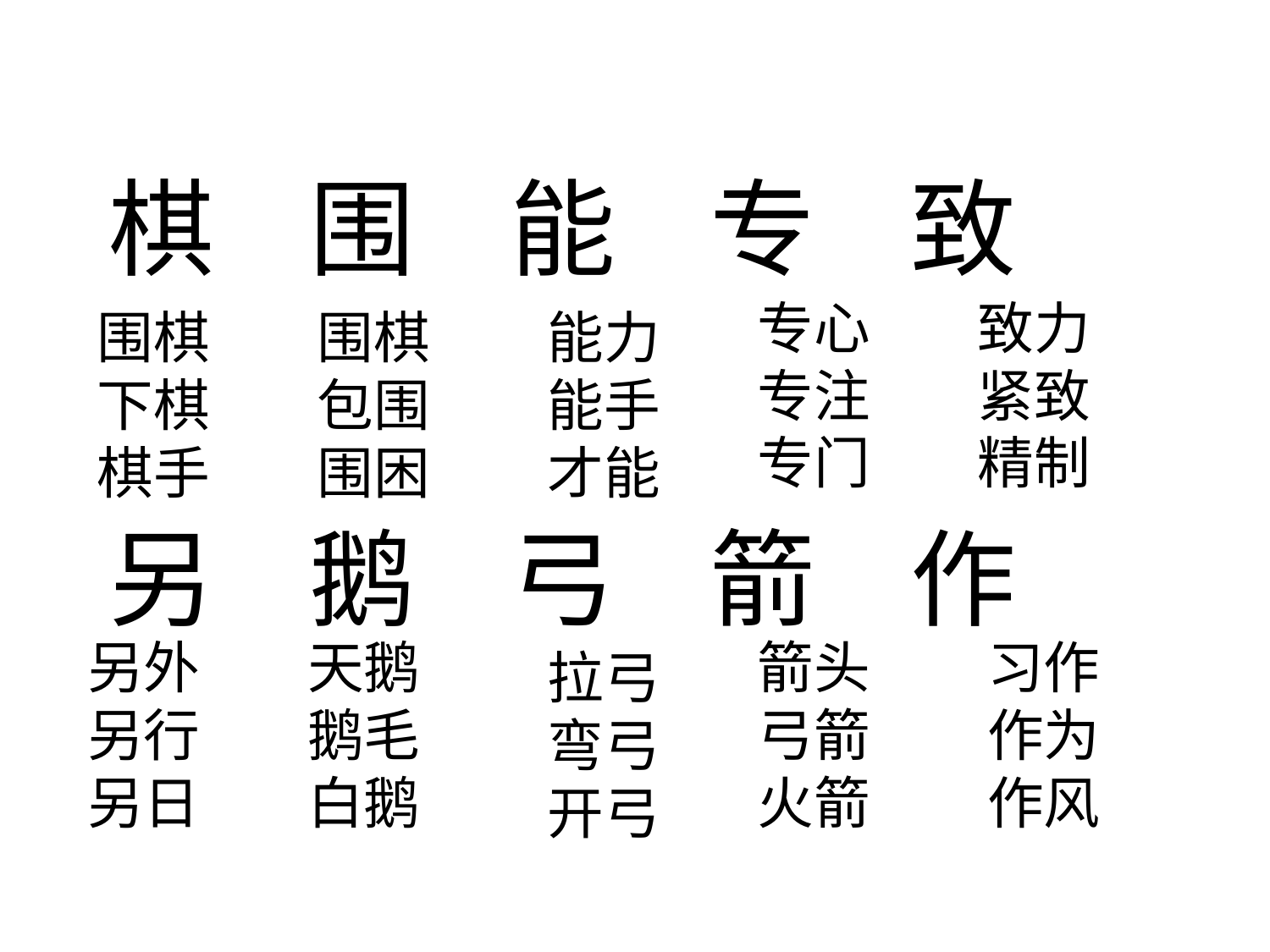

棋    围    能    专    致
专心 专注 专门
致力 紧致精制
围棋 下棋棋手
围棋 包围 围困
能力能手才能
   另    鹅    弓    箭    作
另外 另行 另日
天鹅鹅毛 白鹅
箭头 弓箭 火箭
习作 作为 作风
拉弓 弯弓 开弓